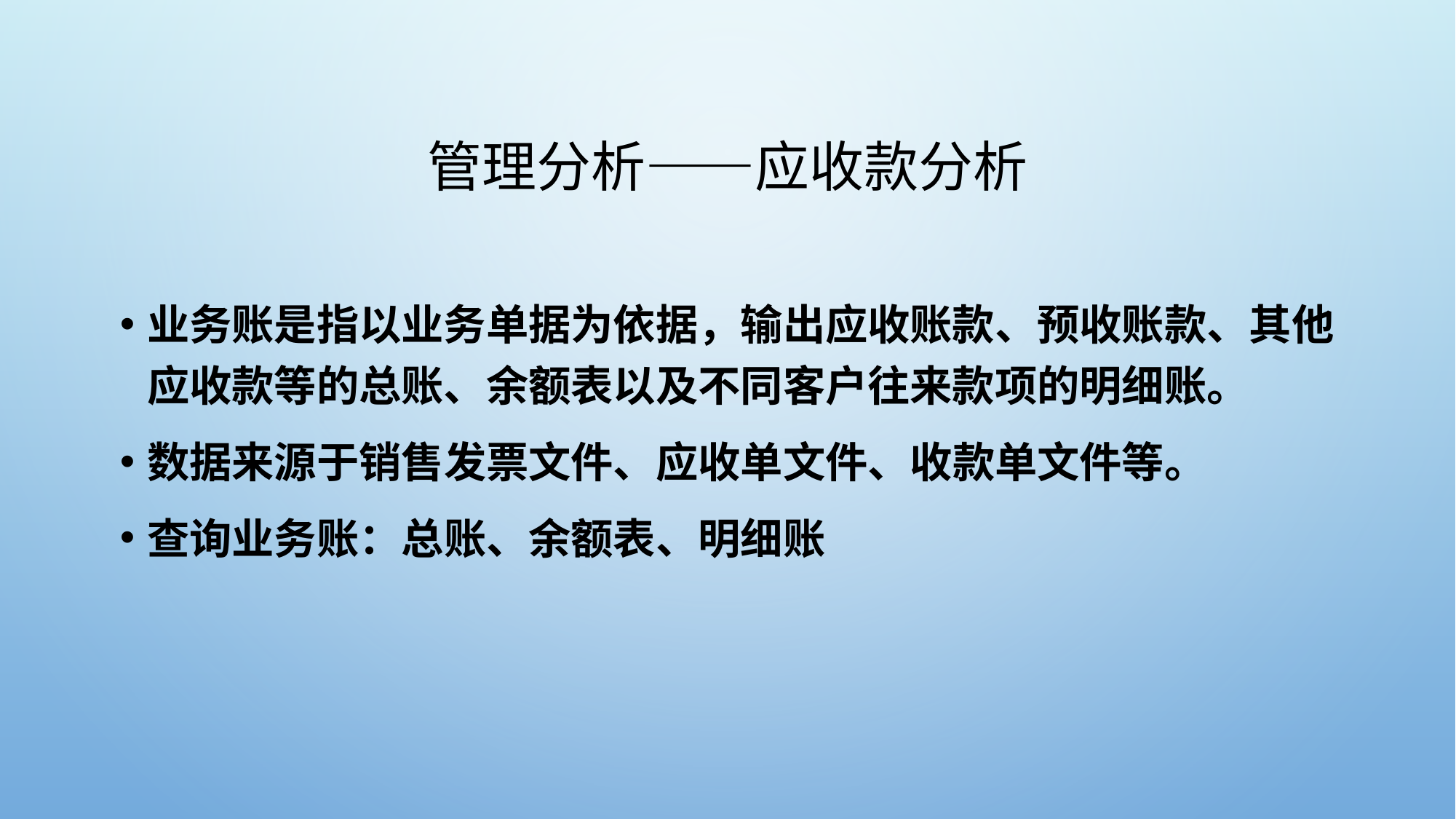

# 管理分析——应收款分析
业务账是指以业务单据为依据，输出应收账款、预收账款、其他应收款等的总账、余额表以及不同客户往来款项的明细账。
数据来源于销售发票文件、应收单文件、收款单文件等。
查询业务账：总账、余额表、明细账